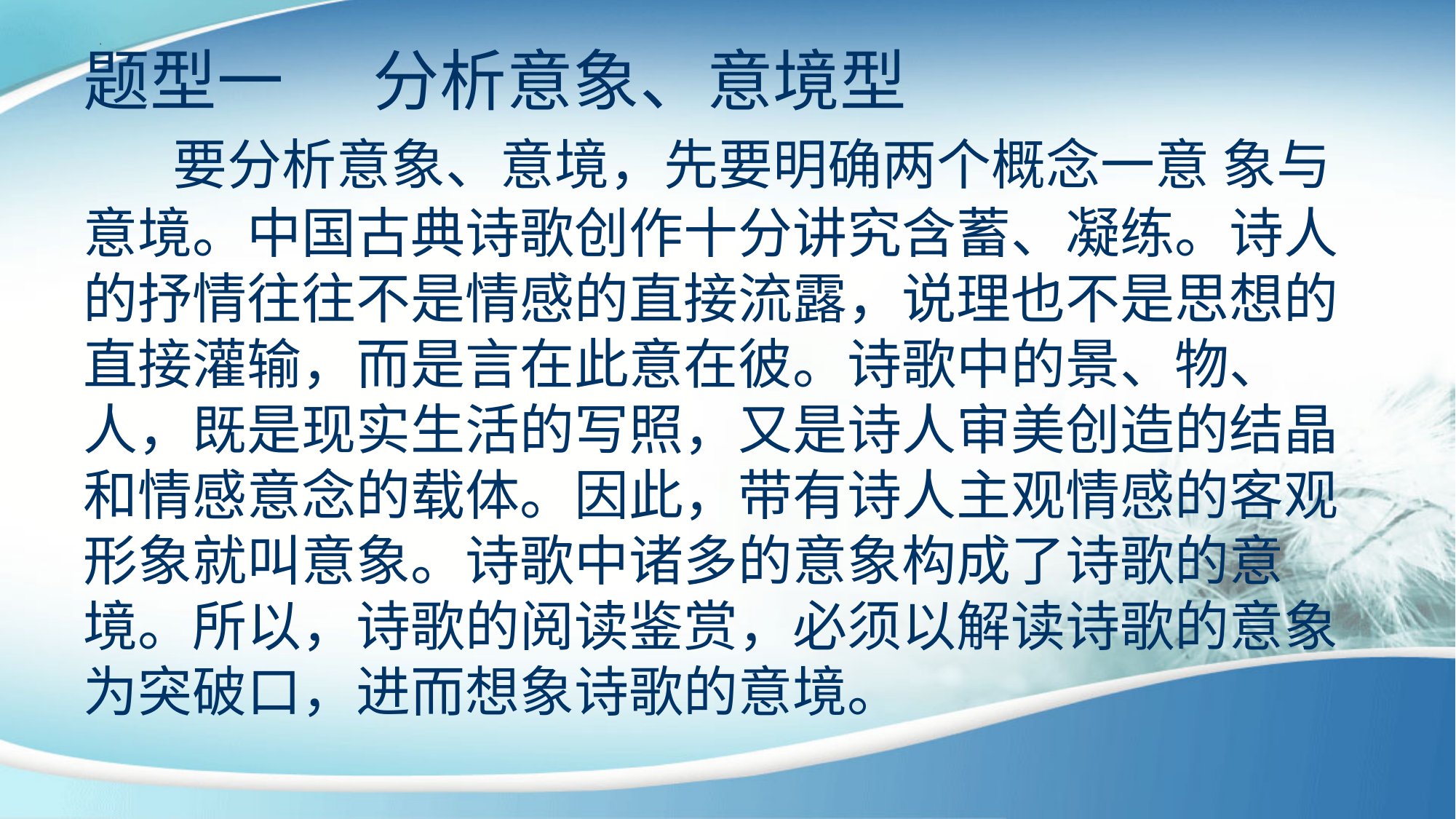

题型一      分析意象、意境型
      要分析意象、意境，先要明确两个概念一意 象与意境。中国古典诗歌创作十分讲究含蓄、凝练。诗人的抒情往往不是情感的直接流露，说理也不是思想的直接灌输，而是言在此意在彼。诗歌中的景、物、人，既是现实生活的写照，又是诗人审美创造的结晶和情感意念的载体。因此，带有诗人主观情感的客观形象就叫意象。诗歌中诸多的意象构成了诗歌的意境。所以，诗歌的阅读鉴赏，必须以解读诗歌的意象为突破口，进而想象诗歌的意境。